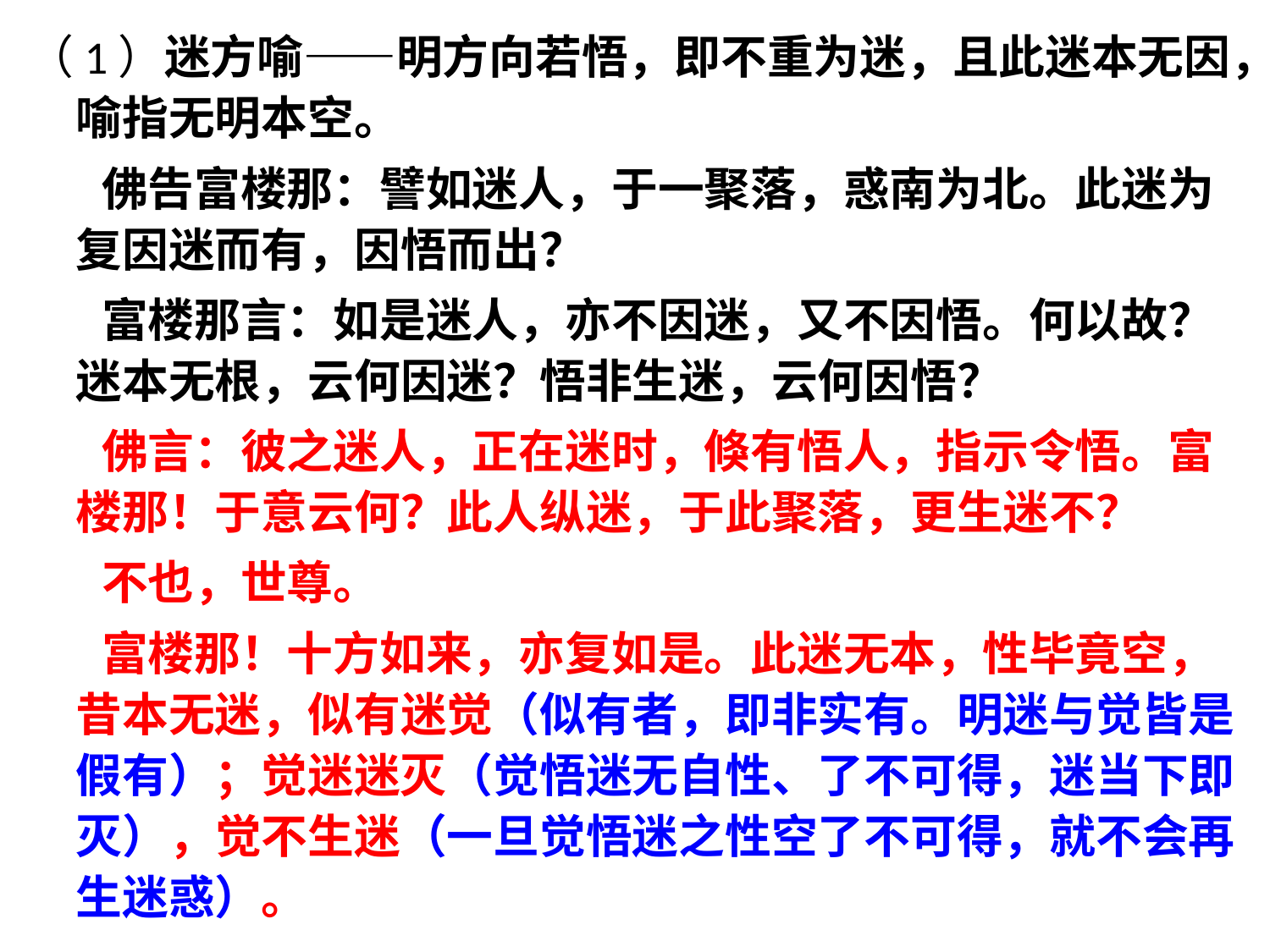

（1）迷方喻——明方向若悟，即不重为迷，且此迷本无因，喻指无明本空。
      佛告富楼那：譬如迷人，于一聚落，惑南为北。此迷为复因迷而有，因悟而出？
      富楼那言：如是迷人，亦不因迷，又不因悟。何以故？迷本无根，云何因迷？悟非生迷，云何因悟？
      佛言：彼之迷人，正在迷时，倏有悟人，指示令悟。富楼那！于意云何？此人纵迷，于此聚落，更生迷不？
      不也，世尊。
      富楼那！十方如来，亦复如是。此迷无本，性毕竟空，昔本无迷，似有迷觉（似有者，即非实有。明迷与觉皆是假有）；觉迷迷灭（觉悟迷无自性、了不可得，迷当下即灭），觉不生迷（一旦觉悟迷之性空了不可得，就不会再生迷惑）。